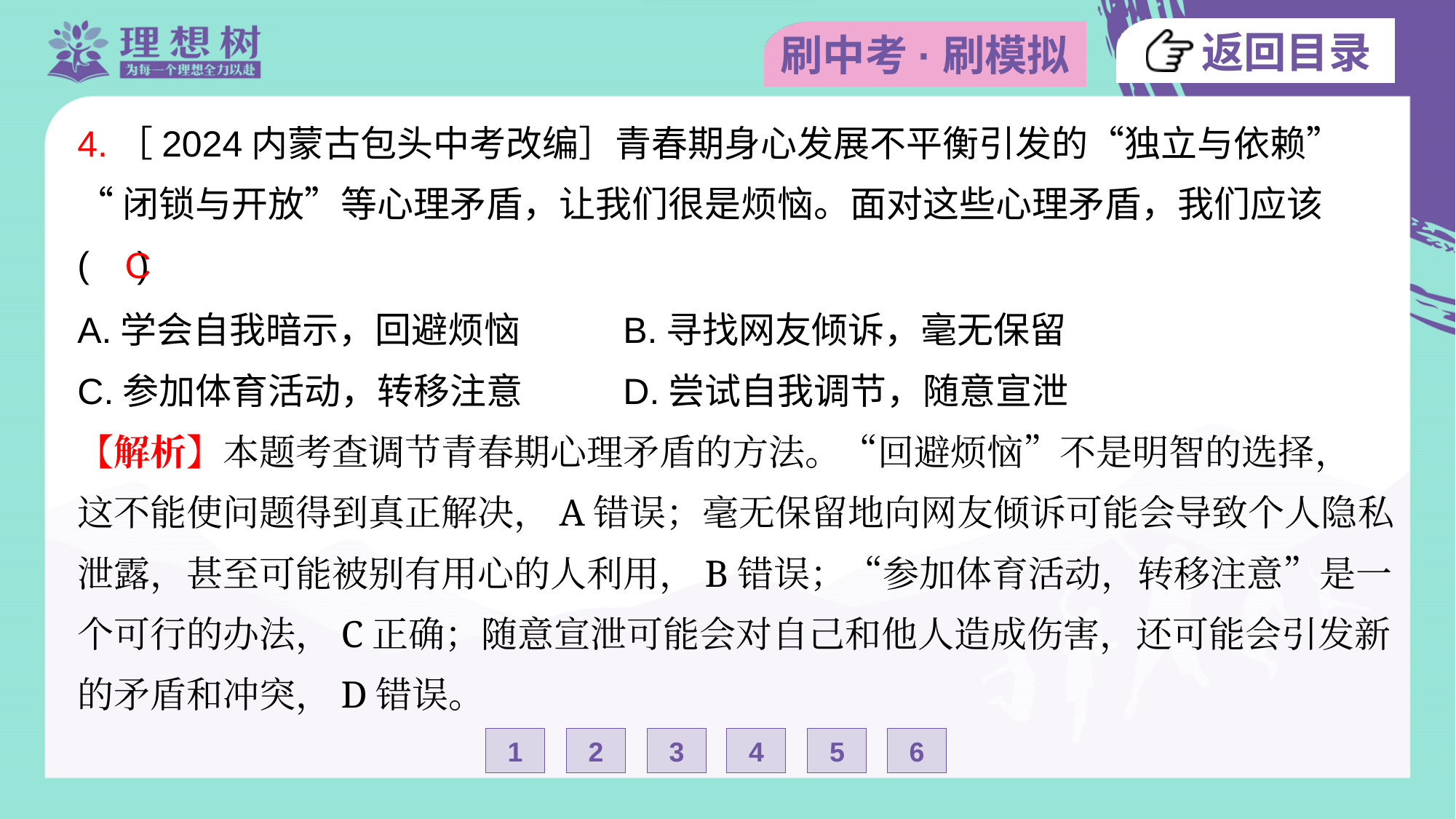

4.［2024内蒙古包头中考改编］青春期身心发展不平衡引发的“独立与依赖”
“闭锁与开放”等心理矛盾，让我们很是烦恼。面对这些心理矛盾，我们应该
(     )
C
A.学会自我暗示，回避烦恼	B.寻找网友倾诉，毫无保留
C.参加体育活动，转移注意	D.尝试自我调节，随意宣泄
【解析】本题考查调节青春期心理矛盾的方法。“回避烦恼”不是明智的选择，
这不能使问题得到真正解决，A错误；毫无保留地向网友倾诉可能会导致个人隐私
泄露，甚至可能被别有用心的人利用，B错误；“参加体育活动，转移注意”是一
个可行的办法，C正确；随意宣泄可能会对自己和他人造成伤害，还可能会引发新
的矛盾和冲突，D错误。